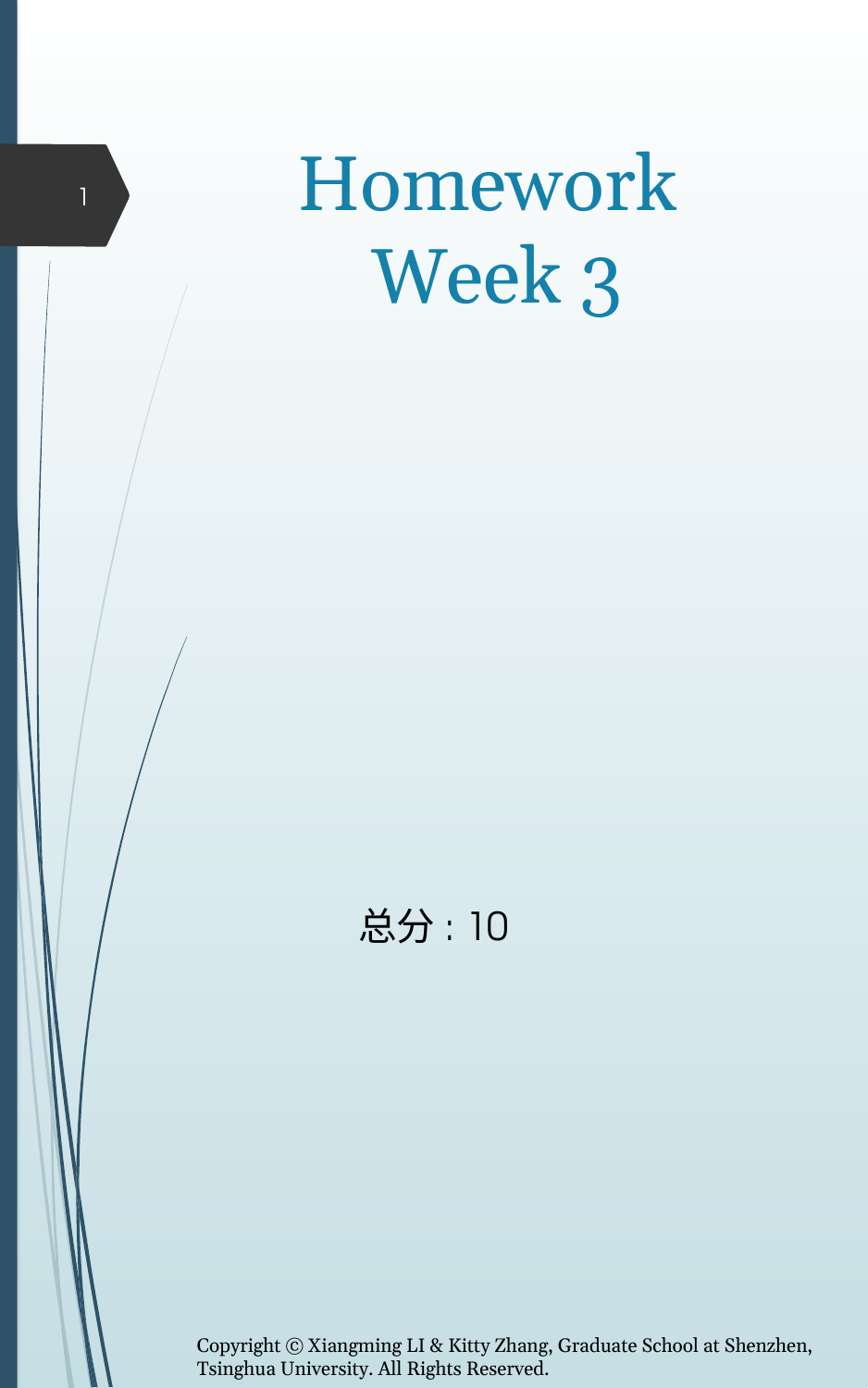

# Homework Week 3
1
总分: 10